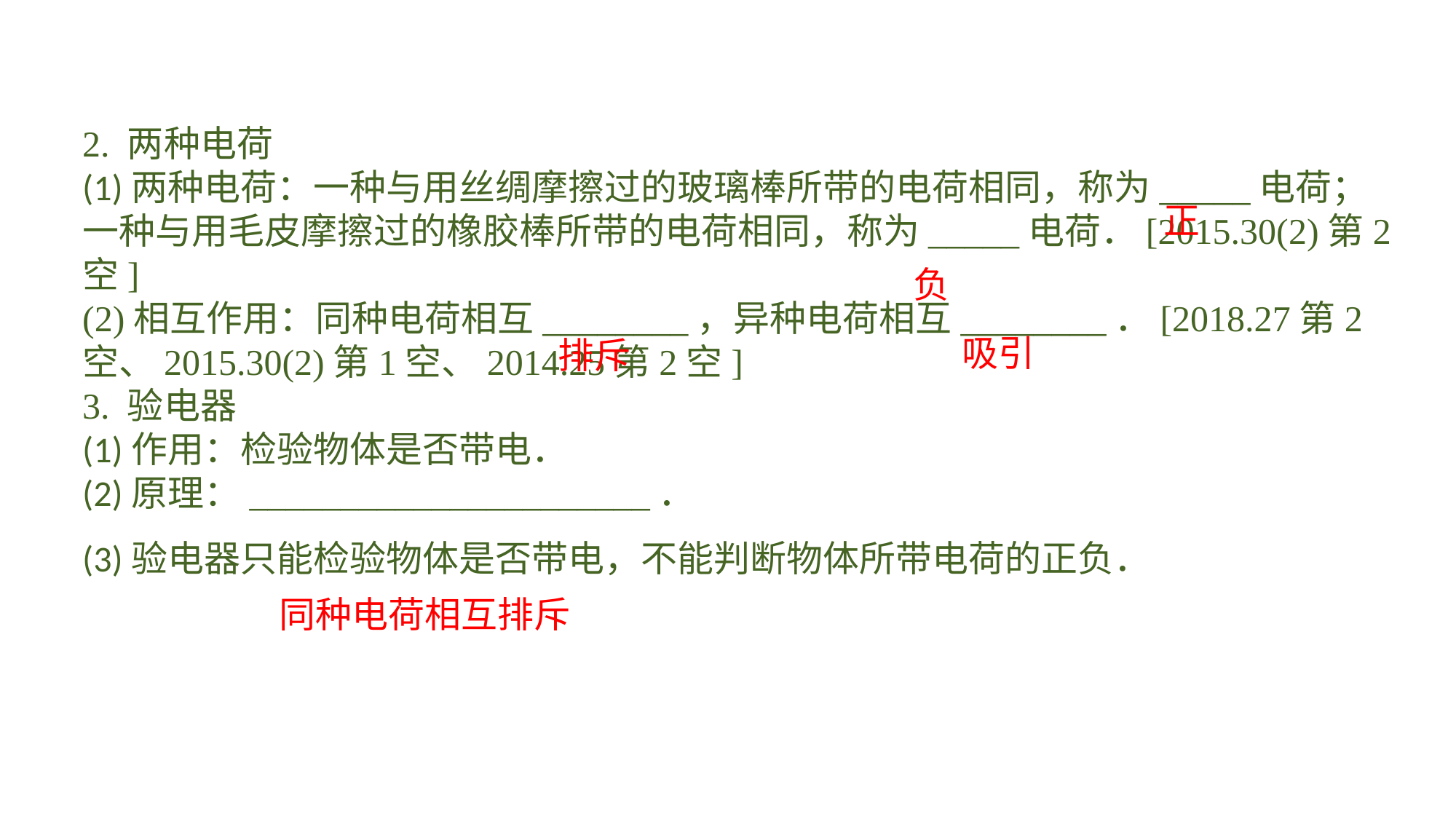

2. 两种电荷(1)两种电荷：一种与用丝绸摩擦过的玻璃棒所带的电荷相同，称为_____电荷；一种与用毛皮摩擦过的橡胶棒所带的电荷相同，称为_____电荷．[2015.30(2)第2空](2)相互作用：同种电荷相互________，异种电荷相互________．[2018.27第2空、2015.30(2)第1空、2014.25第2空]3. 验电器(1)作用：检验物体是否带电．(2)原理：______________________．(3)验电器只能检验物体是否带电，不能判断物体所带电荷的正负．
正
负
吸引
排斥
同种电荷相互排斥